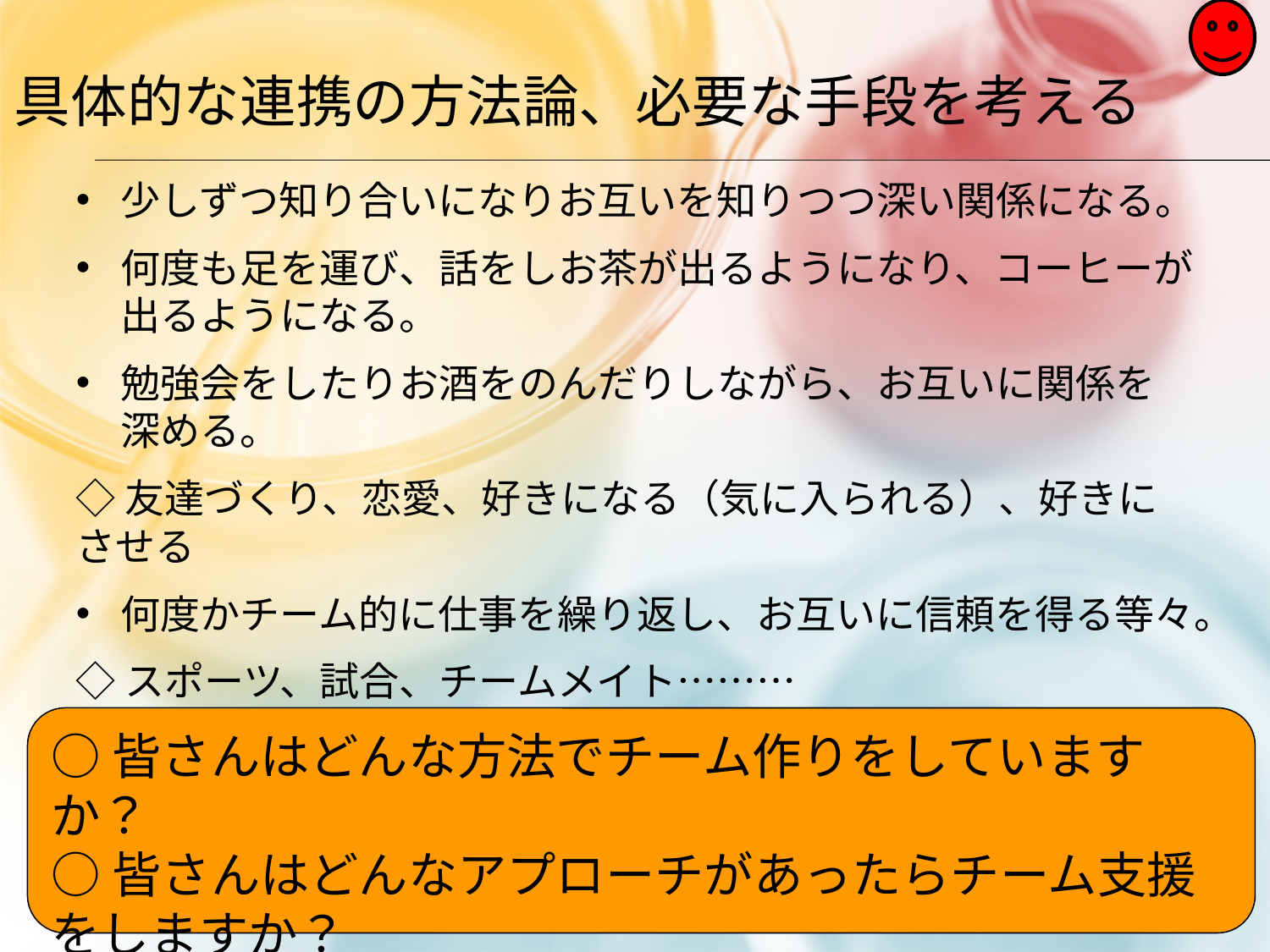

具体的な連携の方法論、必要な手段を考える
少しずつ知り合いになりお互いを知りつつ深い関係になる。
何度も足を運び、話をしお茶が出るようになり、コーヒーが出るようになる。
勉強会をしたりお酒をのんだりしながら、お互いに関係を深める。
◇友達づくり、恋愛、好きになる（気に入られる）、好きにさせる
何度かチーム的に仕事を繰り返し、お互いに信頼を得る等々。
◇スポーツ、試合、チームメイト………

皆さんはどんな方法で、チーム作りをしていますか？
○皆さんはどんな方法でチーム作りをしていますか？
○皆さんはどんなアプローチがあったらチーム支援をしますか？
34